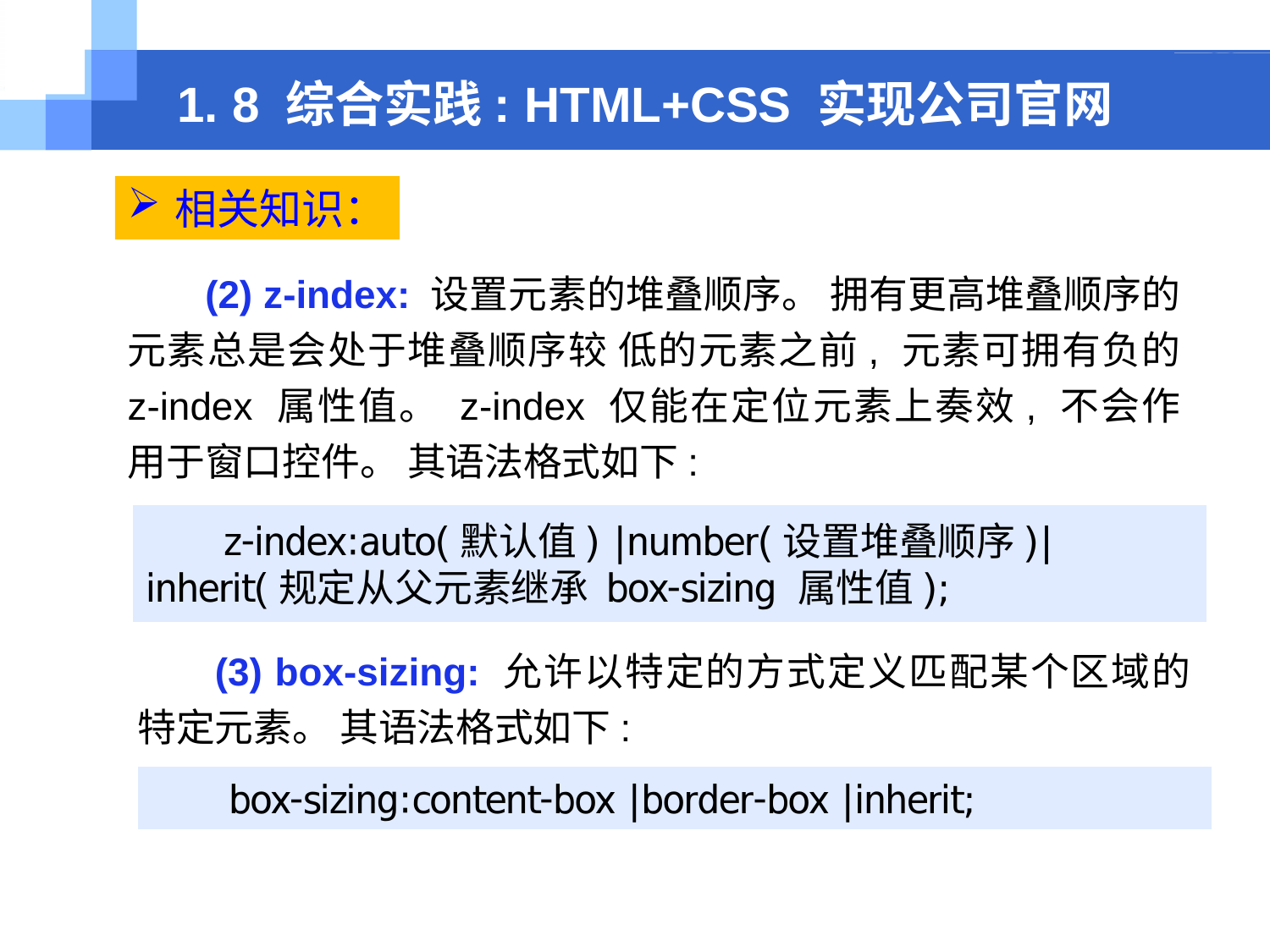

1. 8 综合实践: HTML+CSS 实现公司官网
相关知识：
(2) z-index: 设置元素的堆叠顺序。 拥有更高堆叠顺序的元素总是会处于堆叠顺序较 低的元素之前, 元素可拥有负的 z-index 属性值。 z-index 仅能在定位元素上奏效, 不会作 用于窗口控件。 其语法格式如下:
z-index:auto(默认值) |number(设置堆叠顺序)|inherit(规定从父元素继承 box-sizing 属性值);
(3) box-sizing: 允许以特定的方式定义匹配某个区域的特定元素。 其语法格式如下:
box-sizing:content-box |border-box |inherit;